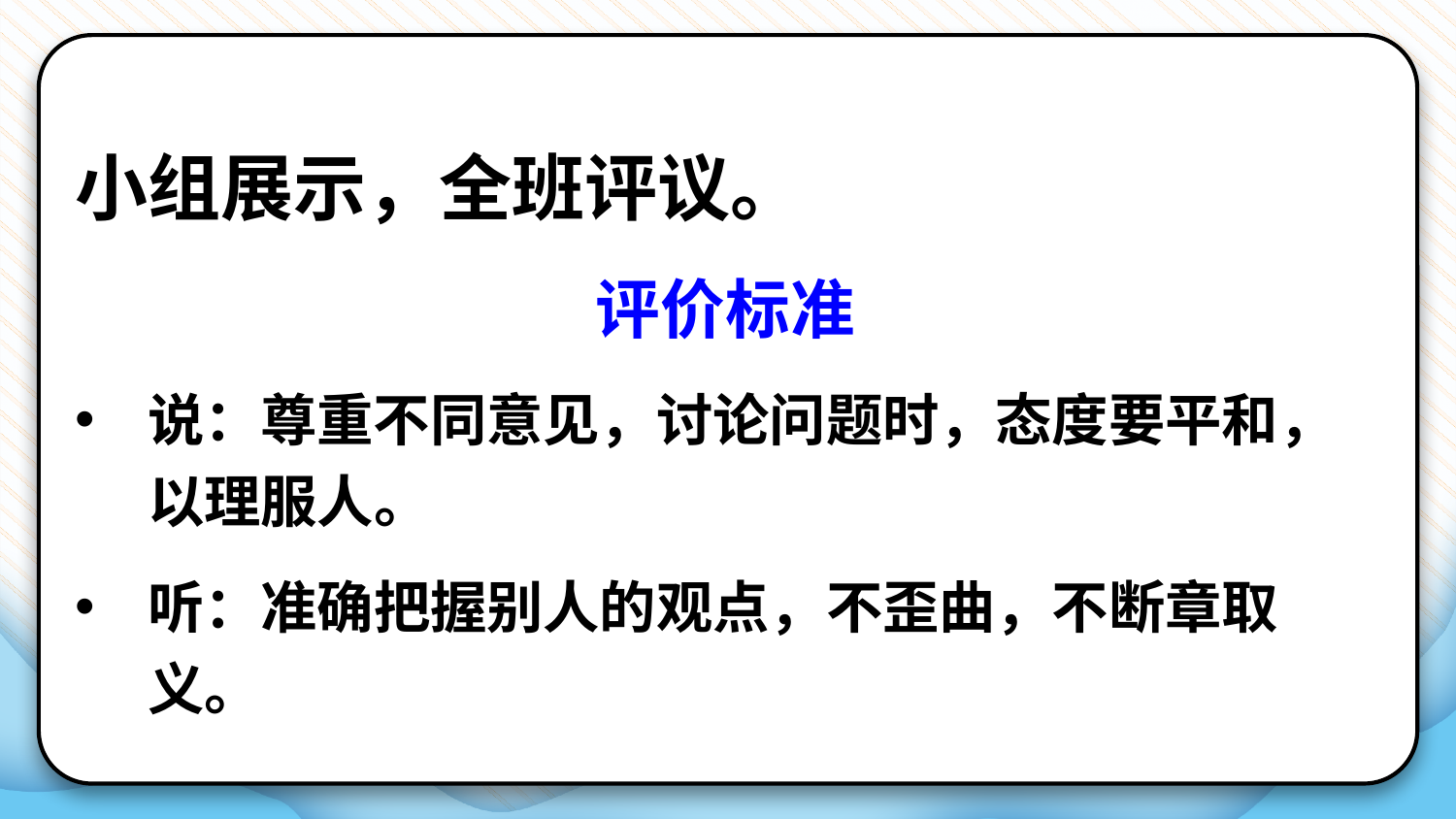

小组展示，全班评议。
评价标准
说：尊重不同意见，讨论问题时，态度要平和，以理服人。
听：准确把握别人的观点，不歪曲，不断章取义。